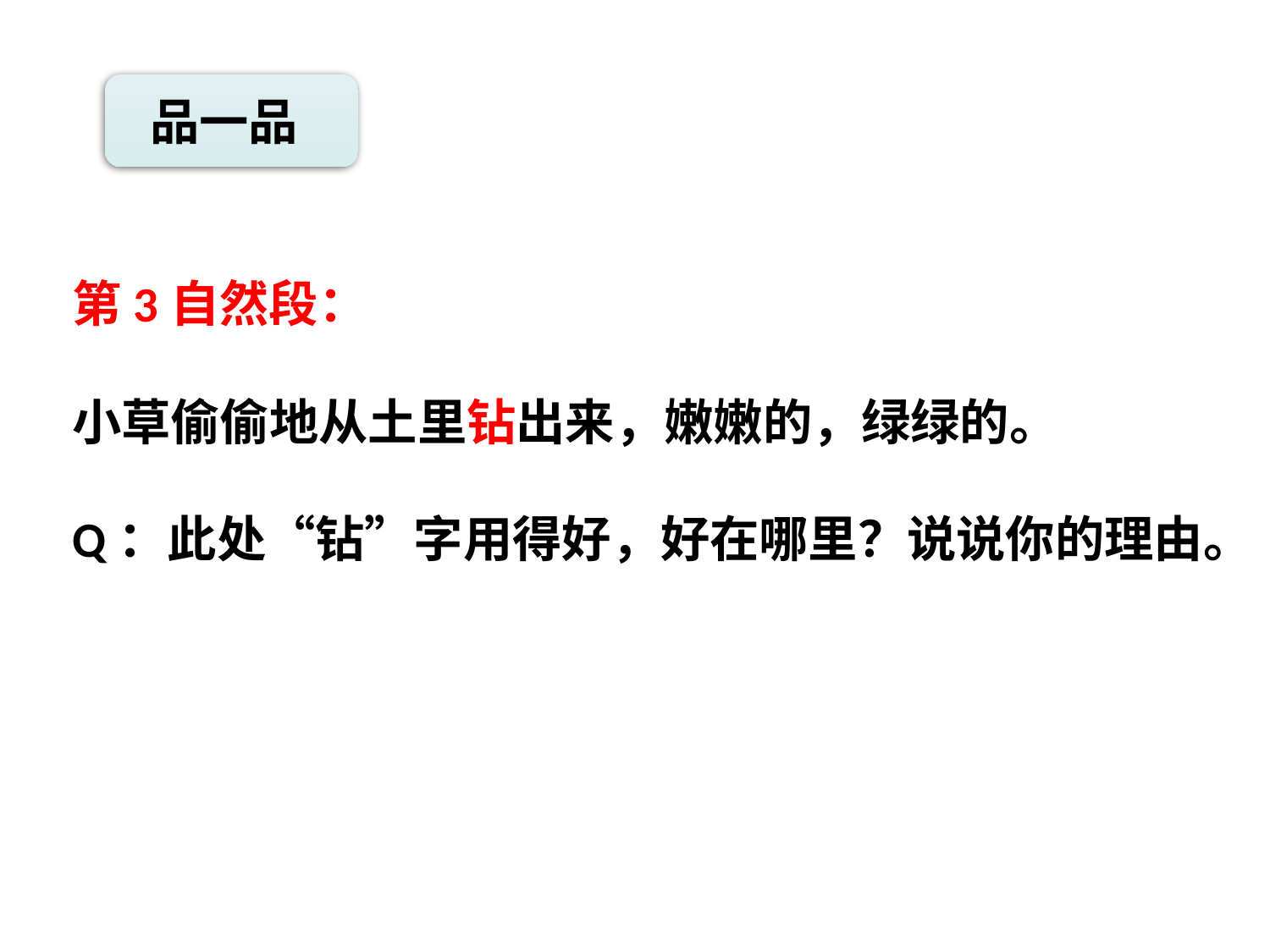

品一品
第3自然段：

小草偷偷地从土里钻出来，嫩嫩的，绿绿的。
Q：此处“钻”字用得好，好在哪里？说说你的理由。